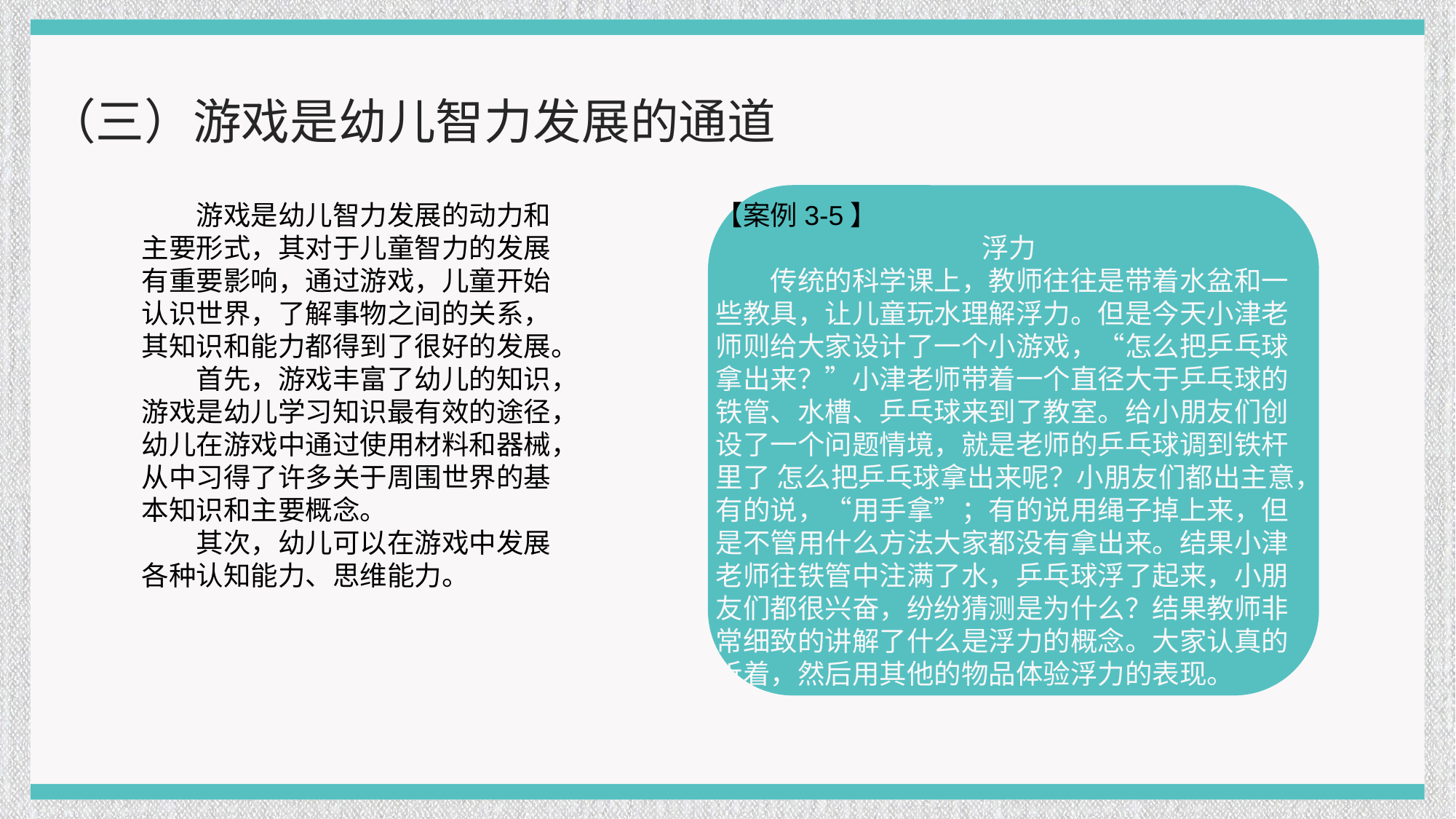

（三）游戏是幼儿智力发展的通道

游戏是幼儿智力发展的动力和主要形式，其对于儿童智力的发展有重要影响，通过游戏，儿童开始认识世界，了解事物之间的关系，其知识和能力都得到了很好的发展。
首先，游戏丰富了幼儿的知识，游戏是幼儿学习知识最有效的途径，幼儿在游戏中通过使用材料和器械，从中习得了许多关于周围世界的基本知识和主要概念。
其次，幼儿可以在游戏中发展各种认知能力、思维能力。

【案例3-5】
浮力
传统的科学课上，教师往往是带着水盆和一些教具，让儿童玩水理解浮力。但是今天小津老师则给大家设计了一个小游戏，“怎么把乒乓球拿出来？”小津老师带着一个直径大于乒乓球的铁管、水槽、乒乓球来到了教室。给小朋友们创设了一个问题情境，就是老师的乒乓球调到铁杆里了 怎么把乒乓球拿出来呢？小朋友们都出主意，有的说，“用手拿”；有的说用绳子掉上来，但是不管用什么方法大家都没有拿出来。结果小津老师往铁管中注满了水，乒乓球浮了起来，小朋友们都很兴奋，纷纷猜测是为什么？结果教师非常细致的讲解了什么是浮力的概念。大家认真的听着，然后用其他的物品体验浮力的表现。